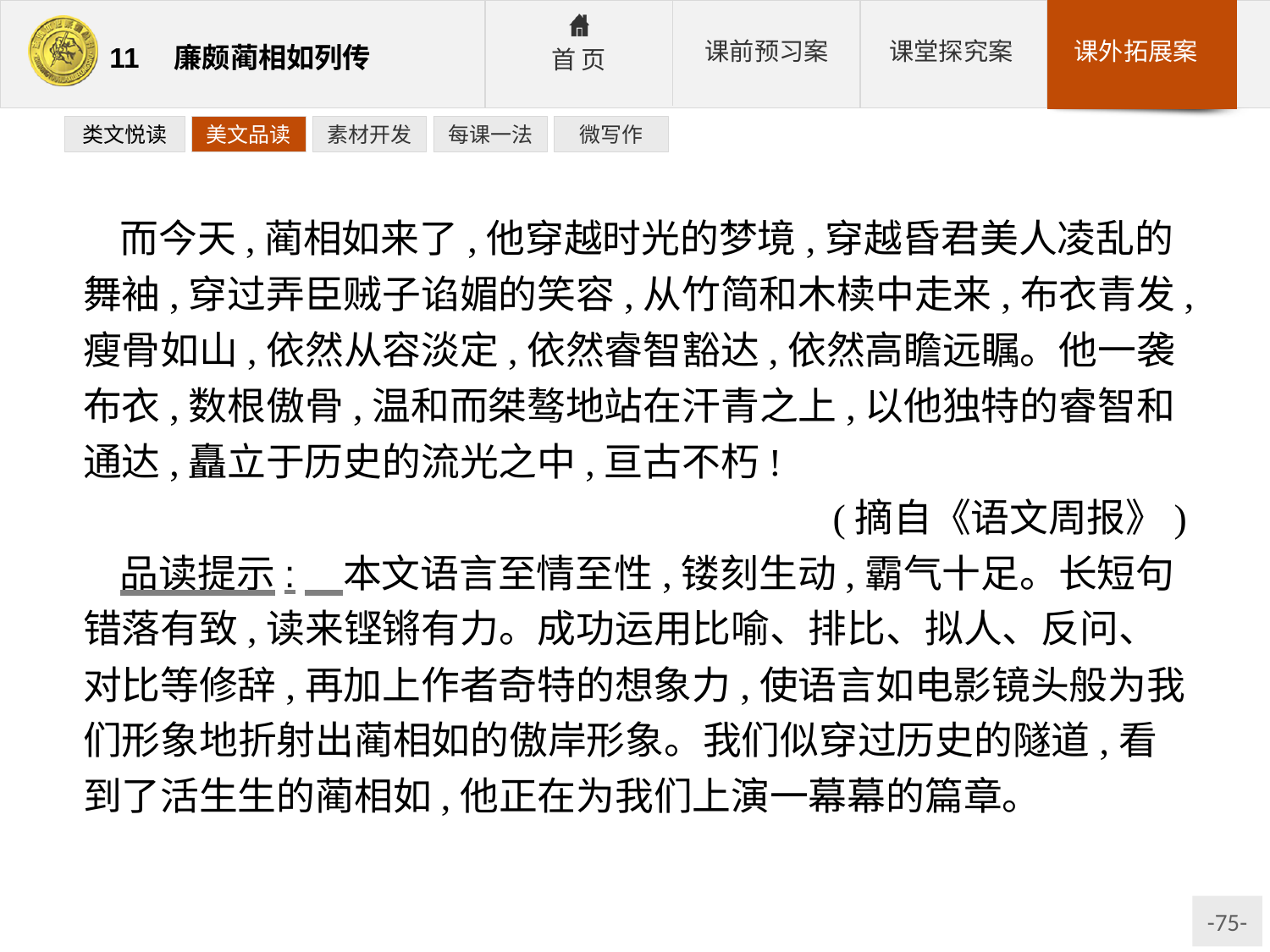

类文悦读
美文品读
素材开发
每课一法
微写作
而今天,蔺相如来了,他穿越时光的梦境,穿越昏君美人凌乱的舞袖,穿过弄臣贼子谄媚的笑容,从竹简和木椟中走来,布衣青发,瘦骨如山,依然从容淡定,依然睿智豁达,依然高瞻远瞩。他一袭布衣,数根傲骨,温和而桀骜地站在汗青之上,以他独特的睿智和通达,矗立于历史的流光之中,亘古不朽!
(摘自《语文周报》)
品读提示:　本文语言至情至性,镂刻生动,霸气十足。长短句错落有致,读来铿锵有力。成功运用比喻、排比、拟人、反问、对比等修辞,再加上作者奇特的想象力,使语言如电影镜头般为我们形象地折射出蔺相如的傲岸形象。我们似穿过历史的隧道,看到了活生生的蔺相如,他正在为我们上演一幕幕的篇章。